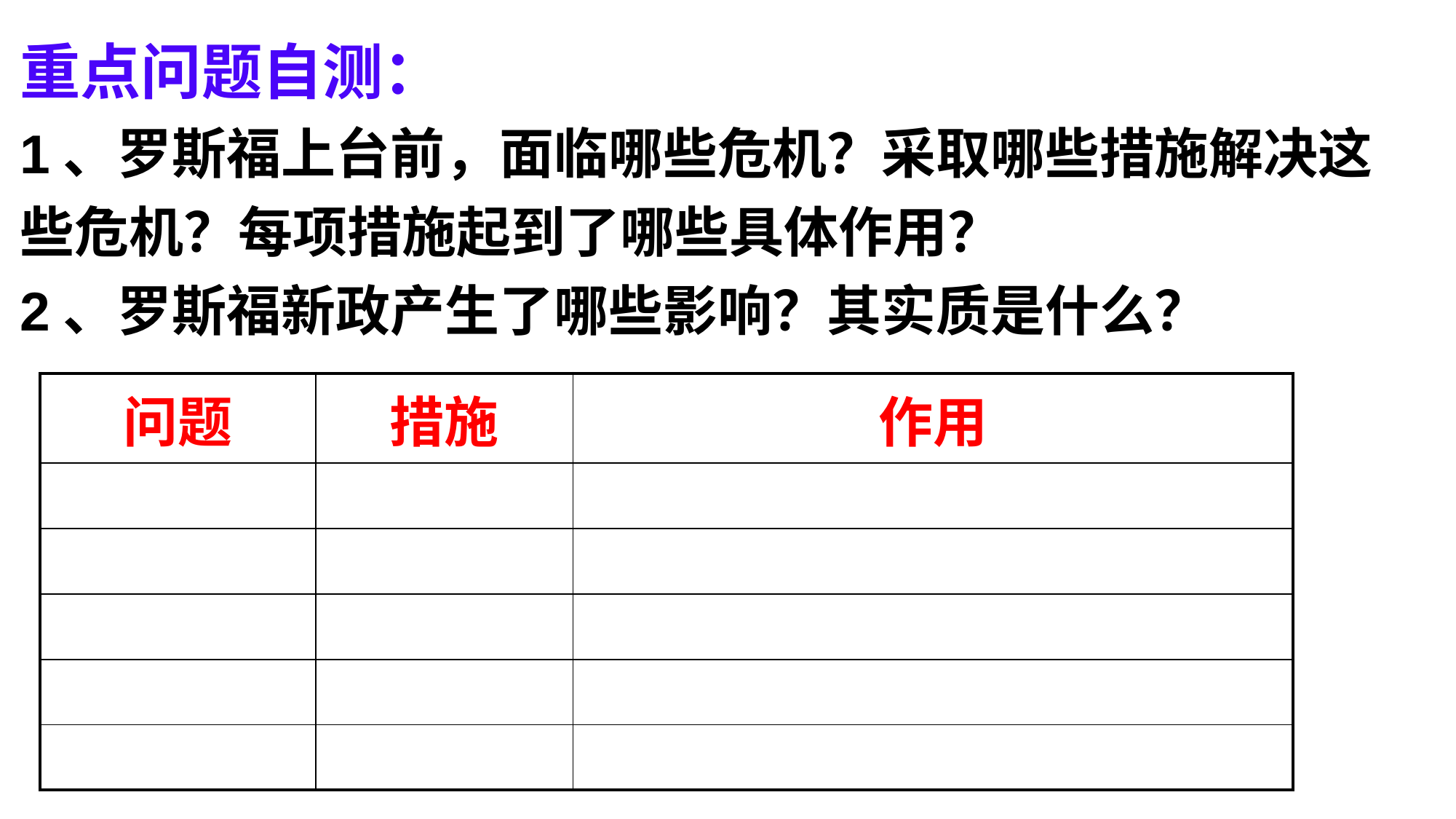

重点问题自测：
1、罗斯福上台前，面临哪些危机？采取哪些措施解决这些危机？每项措施起到了哪些具体作用？
2、罗斯福新政产生了哪些影响？其实质是什么？
| 问题 | 措施 | 作用 |
| --- | --- | --- |
|  |  |  |
|  |  |  |
|  |  |  |
|  |  |  |
|  |  |  |